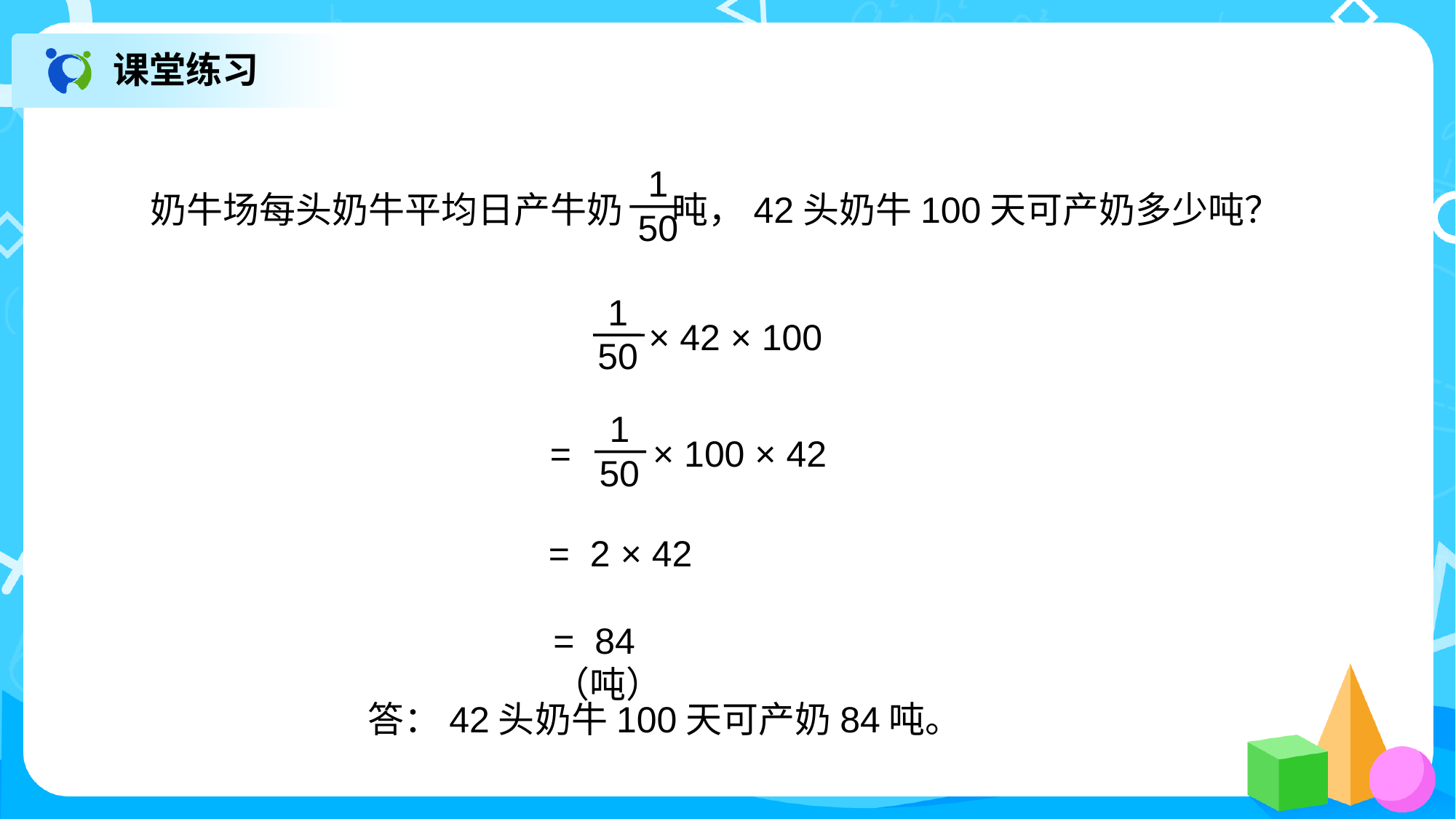

课堂练习
奶牛场每头奶牛平均日产牛奶      吨，42头奶牛100天可产奶多少吨？
 1
50

 1
50

       × 42 × 100
 1
50

=        × 100 × 42
=  2 × 42
=  84（吨）
答：42头奶牛100天可产奶84吨。